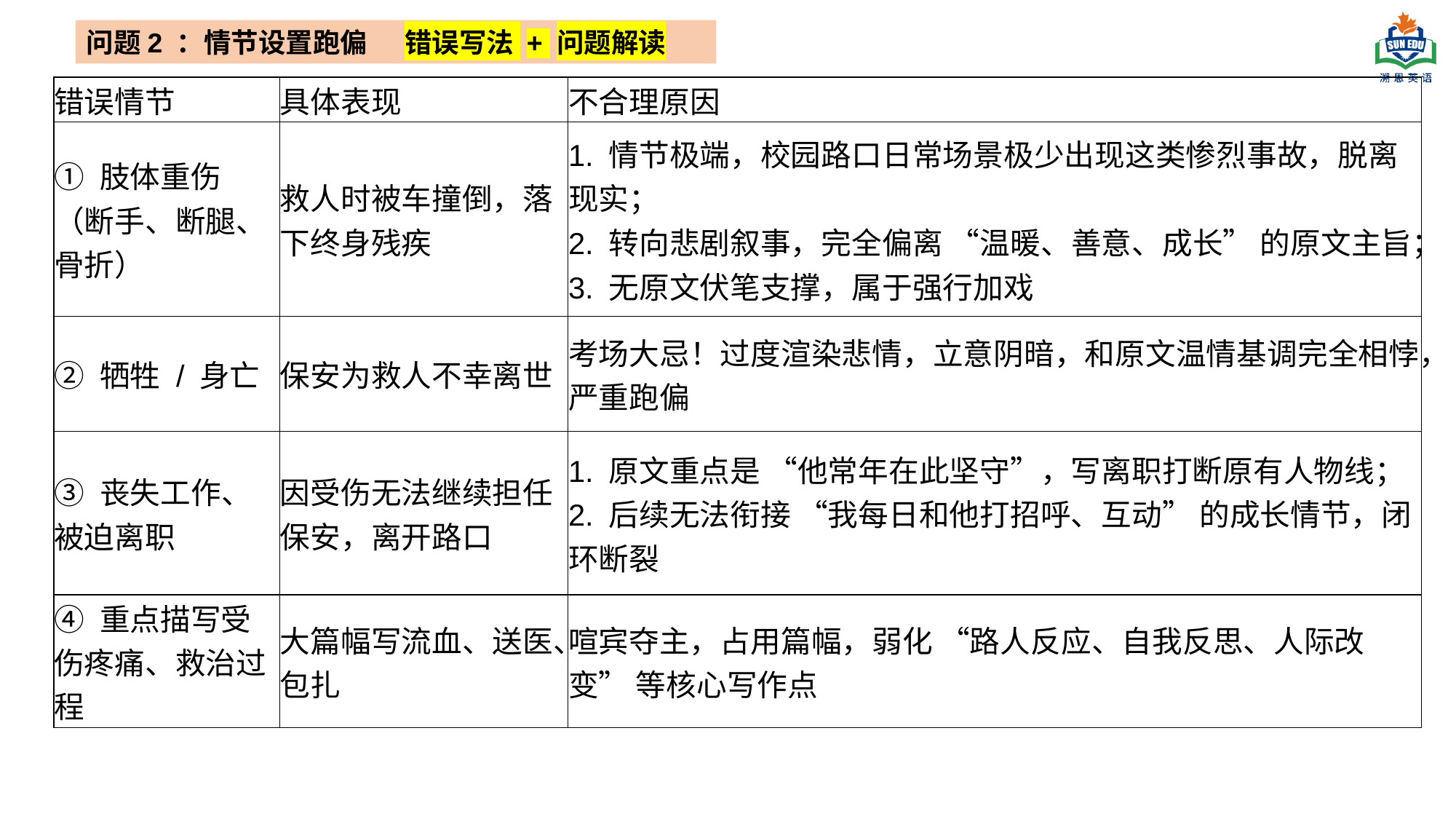

问题2 ：情节设置跑偏      错误写法 + 问题解读
| 错误情节 | 具体表现 | 不合理原因 |
| --- | --- | --- |
| ① 肢体重伤（断手、断腿、骨折） | 救人时被车撞倒，落下终身残疾 | 1. 情节极端，校园路口日常场景极少出现这类惨烈事故，脱离现实； 2. 转向悲剧叙事，完全偏离 “温暖、善意、成长” 的原文主旨； 3. 无原文伏笔支撑，属于强行加戏 |
| ② 牺牲 / 身亡 | 保安为救人不幸离世 | 考场大忌！过度渲染悲情，立意阴暗，和原文温情基调完全相悖，严重跑偏 |
| ③ 丧失工作、 被迫离职 | 因受伤无法继续担任保安，离开路口 | 1. 原文重点是 “他常年在此坚守”，写离职打断原有人物线； 2. 后续无法衔接 “我每日和他打招呼、互动” 的成长情节，闭环断裂 |
| ④ 重点描写受伤疼痛、救治过程 | 大篇幅写流血、送医、包扎 | 喧宾夺主，占用篇幅，弱化 “路人反应、自我反思、人际改变” 等核心写作点 |